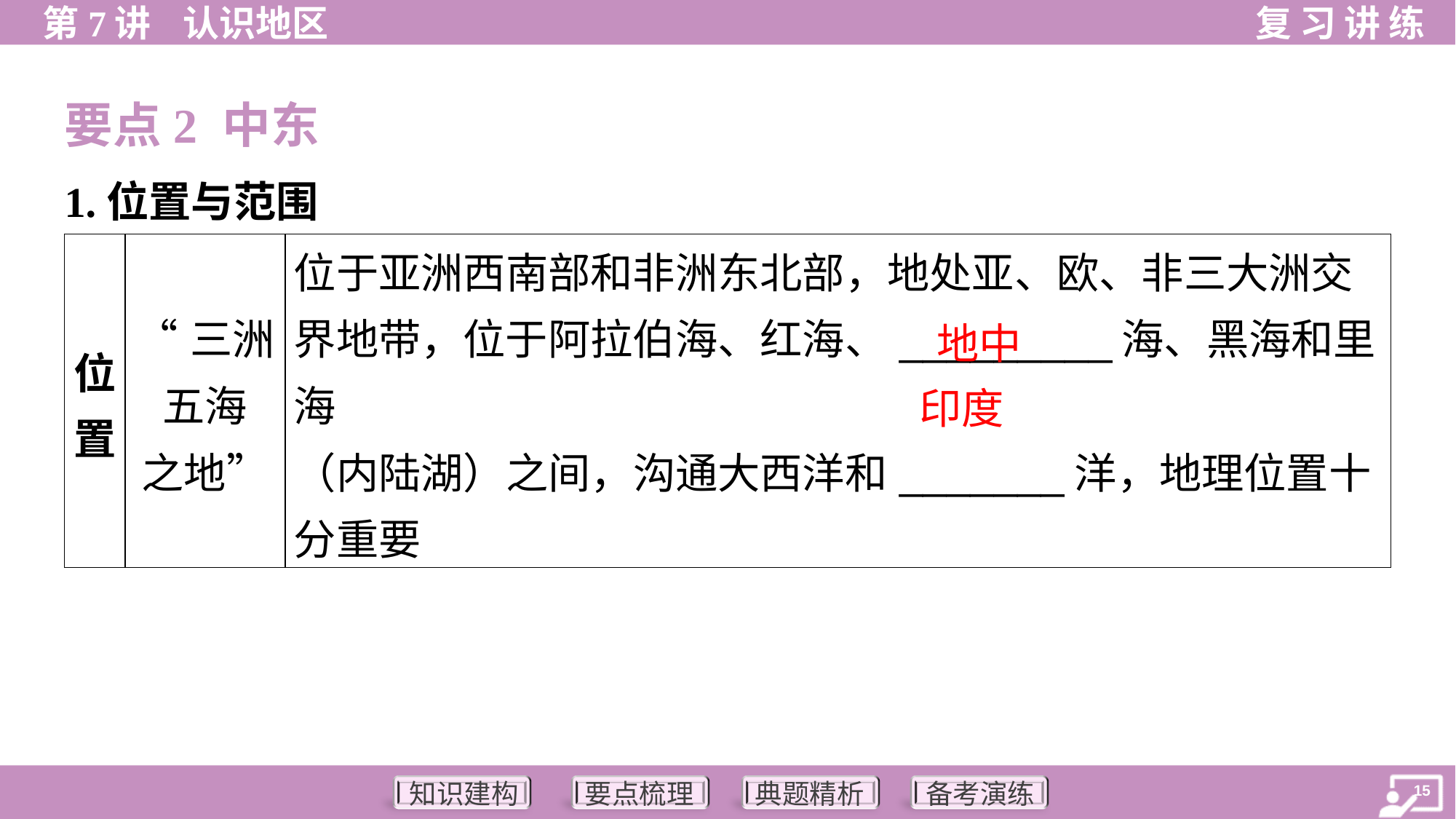

要点2 中东
1.位置与范围
| 位 置 | “三洲五海 之地” | 位于亚洲西南部和非洲东北部，地处亚、欧、非三大洲交界地带，位于阿拉伯海、红海、\_\_\_\_\_\_\_\_\_海、黑海和里海 （内陆湖）之间，沟通大西洋和\_\_\_\_\_\_\_洋，地理位置十分重要 |
| --- | --- | --- |
地中
印度